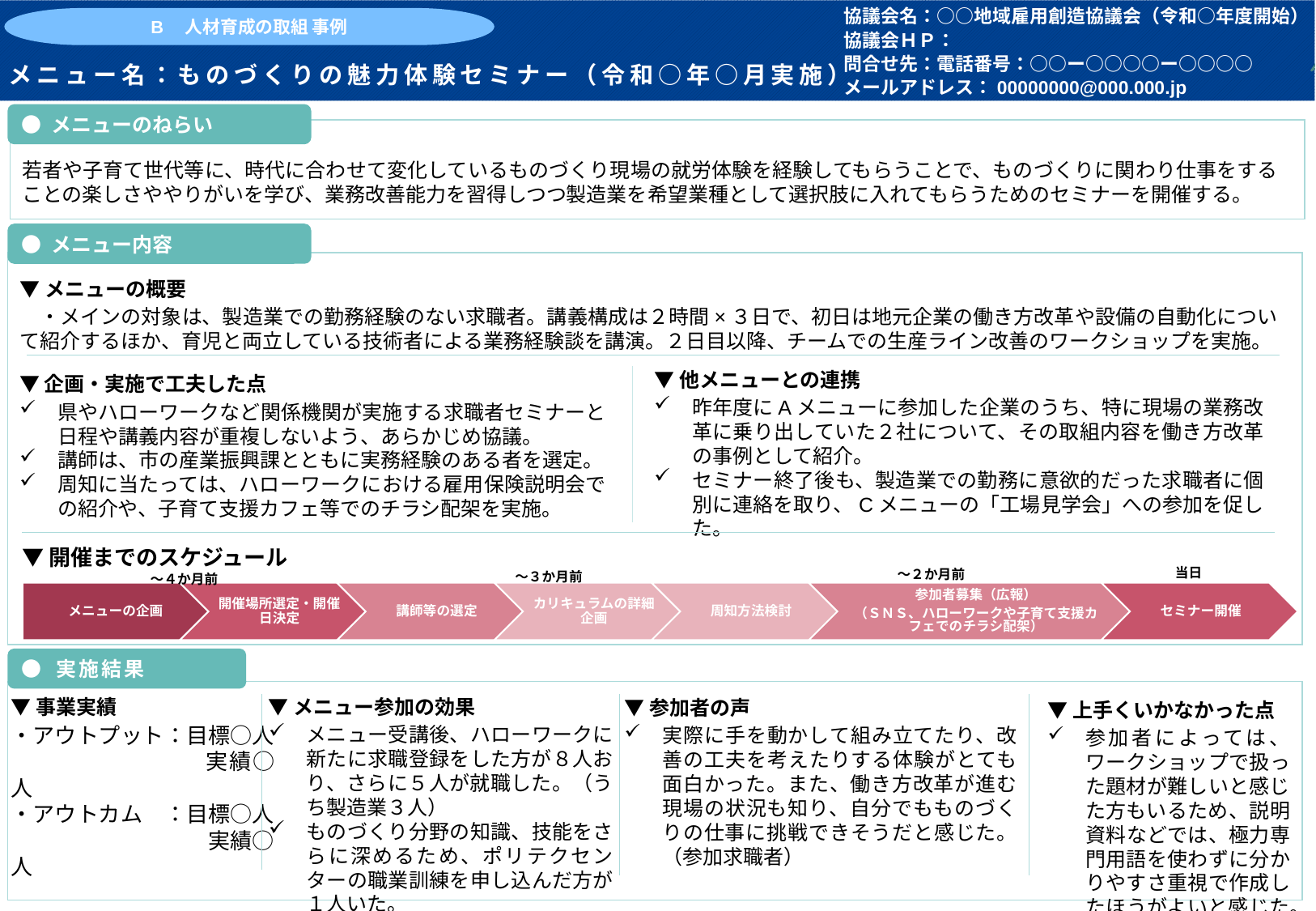

３年度間のうち、特定の年度に実施した事業の内容を記載する場合は、括弧書きで実施年月を記載してください。複数年にわたって実施した事業内容を包括して記載する場合は、括弧書きで実施年度を記載してください。
年間で実施回が複数ある個別メニューについては、特定の実施回に係る内容を記載しても、複数回まとめて個別メニュー全体の話として記載してもどちらでも構いません。複数回まとめる場合は、複数の実施月を記載してください。
個別メニュー単位で記載してください。
Ａメニュー、Ｂメニュー、Ｃメニューのうち２つを選択して２つ分作成してください。
（全項目共通）
枠の大きさや分量は、個別の内容に応じて適宜変更して地域色を出すことも可能です。但し、項目そのものの変更は極力しないようにしてください。
さらに詳細を知りたい他地域等が問い合わせできるよう、ＨＰのＵＲＬ、メールアドレス及び電話番号を記載してください。

協議会名：○○地域雇用創造協議会（令和○年度開始）
協議会ＨＰ：
問合せ先：電話番号：○○ー○○○○ー○○○○
メールアドレス：00000000@000.000.jp
B　人材育成の取組 事例
# メニュー名：ものづくりの魅力体験セミナー（令和○年○月実施）
（他メニューとの連携）
他の個別メニューと連携して行った取組を記載してください。また、本事業の個別メニューに限らず、別途市等の他機関で実施しているセミナーや支援等と連携した取組があれば、それを記載することも可能です。
（メニューのねらい）
改善したい地域の課題や状況から、どういったターゲットを設定して、どういった事業を行うのかが分かる記載にしてください。
● メニューのねらい

若者や子育て世代等に、時代に合わせて変化しているものづくり現場の就労体験を経験してもらうことで、ものづくりに関わり仕事をすることの楽しさややりがいを学び、業務改善能力を習得しつつ製造業を希望業種として選択肢に入れてもらうためのセミナーを開催する。
● メニュー内容

▼メニューの概要
　・メインの対象は、製造業での勤務経験のない求職者。講義構成は２時間×３日で、初日は地元企業の働き方改革や設備の自動化について紹介するほか、育児と両立している技術者による業務経験談を講演。２日目以降、チームでの生産ライン改善のワークショップを実施。
▼他メニューとの連携
昨年度にAメニューに参加した企業のうち、特に現場の業務改革に乗り出していた２社について、その取組内容を働き方改革の事例として紹介。
セミナー終了後も、製造業での勤務に意欲的だった求職者に個別に連絡を取り、Cメニューの「工場見学会」への参加を促した。
▼企画・実施で工夫した点
県やハローワークなど関係機関が実施する求職者セミナーと日程や講義内容が重複しないよう、あらかじめ協議。
講師は、市の産業振興課とともに実務経験のある者を選定。
周知に当たっては、ハローワークにおける雇用保険説明会での紹介や、子育て支援カフェ等でのチラシ配架を実施。
メニューの企画
開催場所選定・開催日決定
講師等の選定
カリキュラムの詳細企画
周知方法検討
参加者募集（広報）
（ＳＮＳ、ハローワークや子育て支援カフェでのチラシ配架）
セミナー開催
▼開催までのスケジュール
～２か月前
～３か月前
～４か月前
当日
（メニューの概要）
応募検討地域が読んでイメージがつけられるよう、構想書の引用ではなく実際に行った内容を記載してください。
（メニュー参加の効果）
主に、偶然ではなくシステムとしてうまくいったといえる事業実績、事業実施による効果、あるいは今後見込める効果を記載してください。必ずしも定量的である必要はなく、定性的な効果でも可能です。
（企画・実施で工夫した点）
開催までの各業務フローや、セミナー実施後の受講者フォローなどで工夫した取組について、協議会としてアピールしたい内容を記載してください。
（参加者の声）
実際に利用した者がどのようにそのメニューを評価しているかを記載してください。また、括弧書きでその方の属性を簡単に記載してください。
（開催までのスケジュール）
例と必ずしも同じ項目にする必要はありませんので、適宜セミナーに応じて修正してください。スケジュール感が分かるよう当日のどのくらい前から準備したのかを上部に記載ください。参加者募集は、具体的な周知手段も必ず記載してください。
● 実施結果
▼事業実績
・アウトプット：目標○人
　　　　　　　　 実績○人
・アウトカム　：目標○人
　　　　　　　　　実績○人
▼メニュー参加の効果
メニュー受講後、ハローワークに新たに求職登録をした方が８人おり、さらに５人が就職した。（うち製造業３人）
ものづくり分野の知識、技能をさらに深めるため、ポリテクセンターの職業訓練を申し込んだ方が１人いた。
▼参加者の声
実際に手を動かして組み立てたり、改善の工夫を考えたりする体験がとても面白かった。また、働き方改革が進む現場の状況も知り、自分でもものづくりの仕事に挑戦できそうだと感じた。（参加求職者）
▼上手くいかなかった点
参加者によっては、ワークショップで扱った題材が難しいと感じた方もいるため、説明資料などでは、極力専門用語を使わずに分かりやすさ重視で作成したほうがよいと感じた。

（上手くいかなかった点）
事業を実施した結果として、当初の計画通りにいかなかった点や今後の課題を記載してくだい。